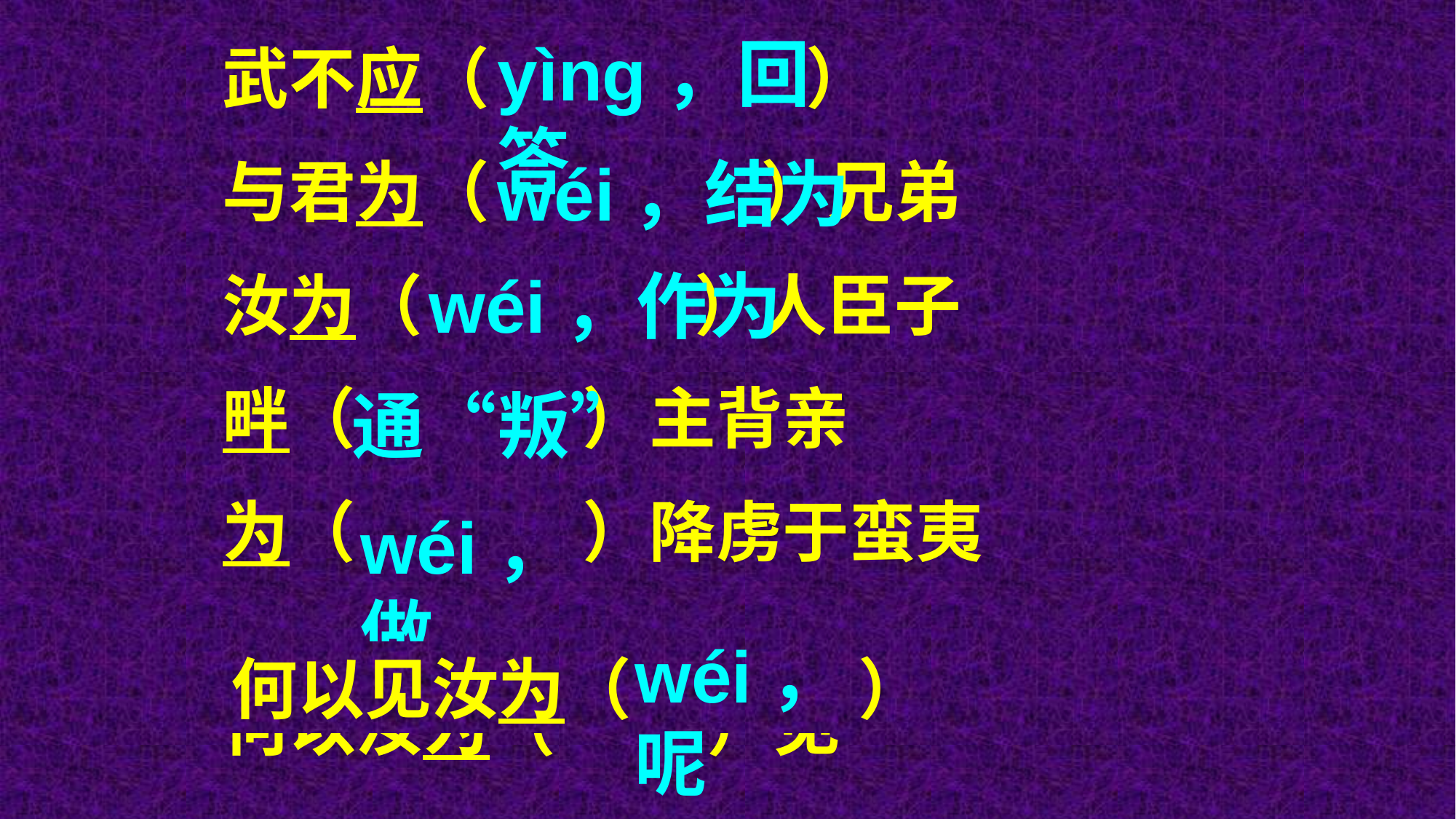

yìnɡ，回答
武不应（                     ）
与君为（                  ）兄弟
汝为（                  ）人臣子
畔（               ）主背亲
为（               ）降虏于蛮夷
何以汝为（          ）见
wéi，结为
wéi，作为
通“叛”
wéi，做
wéi，呢
何以见汝为（               ）